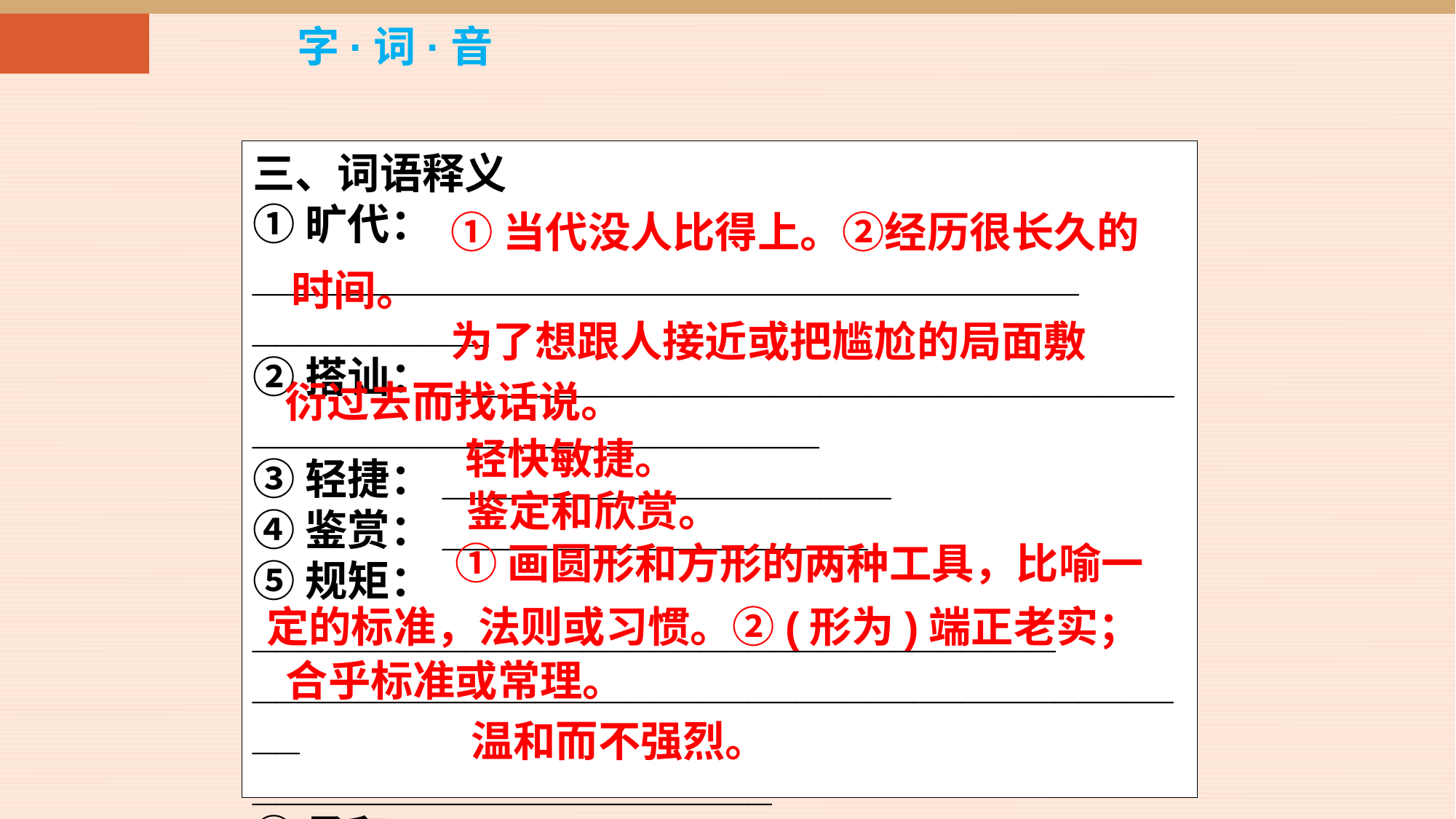

字·词·音
三、词语释义
①旷代：___________________________________
__________
②搭讪：_______________________________
________________________
③轻捷：___________________
④鉴赏：__________________
⑤规矩：__________________________________
_________________________________________
______________________
⑥柔和：______________________

①当代没人比得上。②经历很长久的
时间。
为了想跟人接近或把尴尬的局面敷
衍过去而找话说。
轻快敏捷。
鉴定和欣赏。
①画圆形和方形的两种工具，比喻一
定的标准，法则或习惯。②(形为)端正老实；
合乎标准或常理。
温和而不强烈。